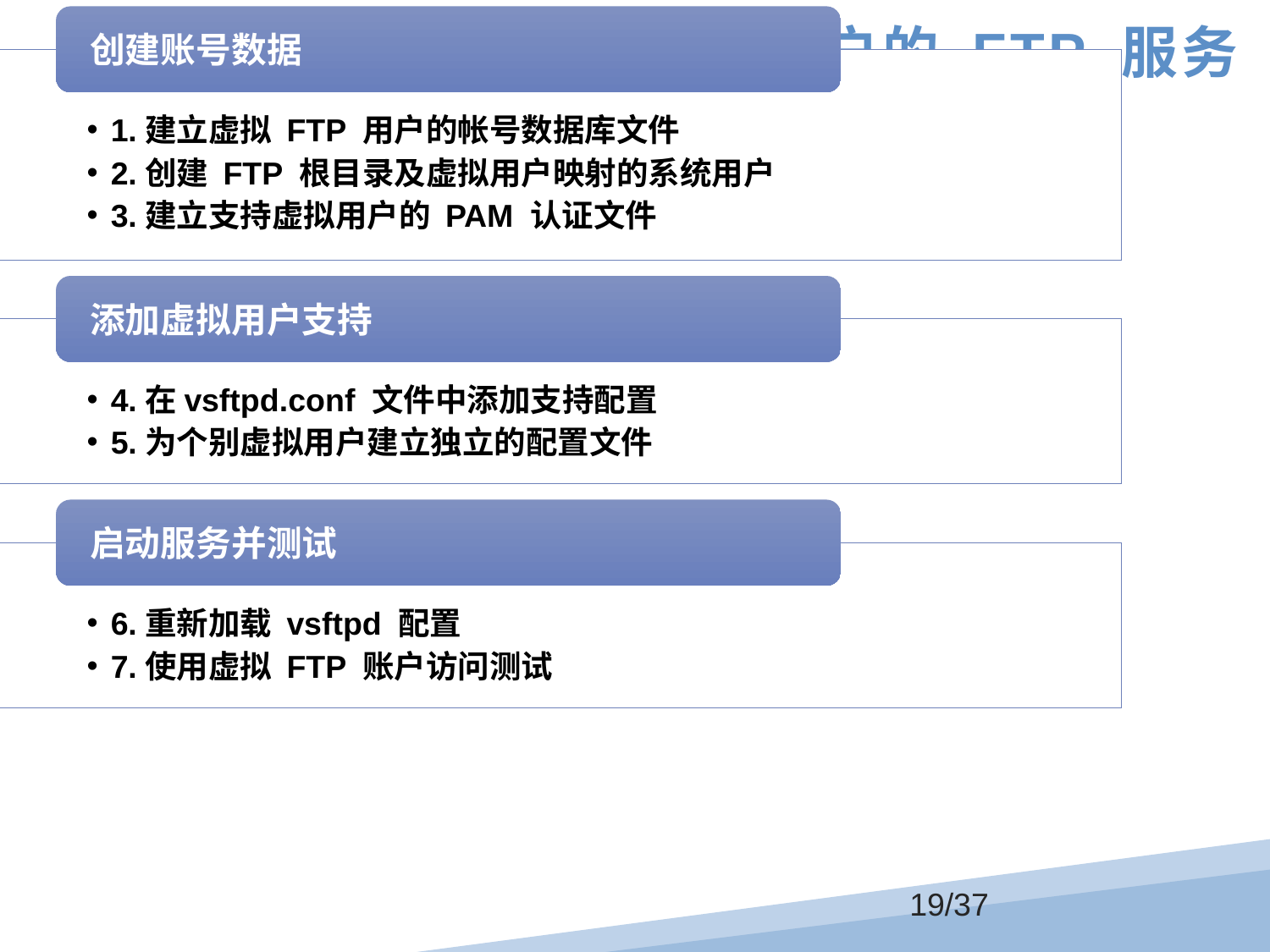

构建基于虚拟用户的 FTP 服务
1.建立虚拟 FTP 用户的帐号数据库文件
2.创建 FTP 根目录及虚拟用户映射的系统用户
3.建立支持虚拟用户的 PAM 认证文件
创建账号数据
4.在vsftpd.conf 文件中添加支持配置
5.为个别虚拟用户建立独立的配置文件
添加虚拟用户支持
6.重新加载 vsftpd 配置
7.使用虚拟 FTP 账户访问测试
启动服务并测试

19/37